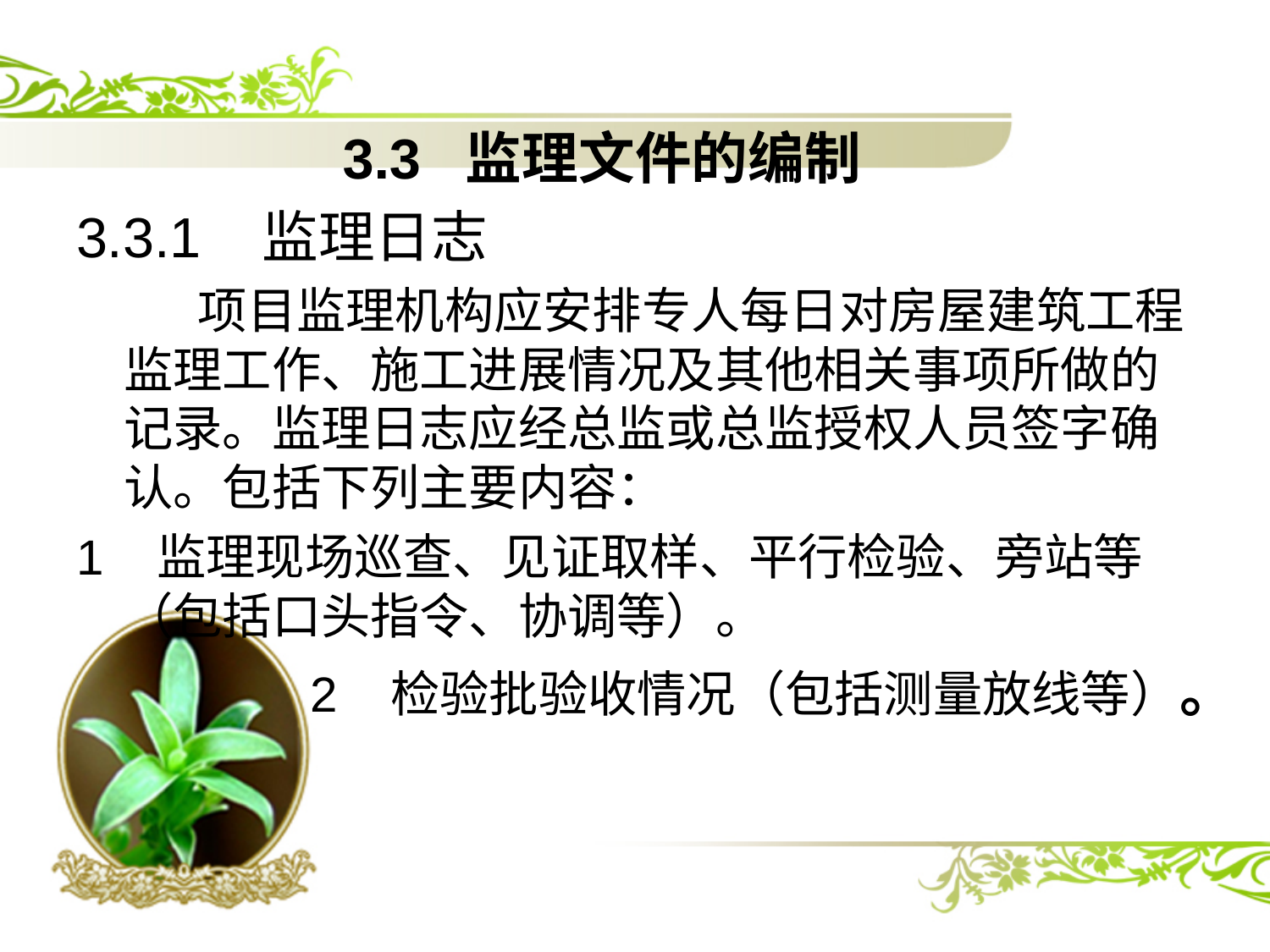

3.3  监理文件的编制
3.3.1   监理日志
          项目监理机构应安排专人每日对房屋建筑工程监理工作、施工进展情况及其他相关事项所做的记录。监理日志应经总监或总监授权人员签字确认。包括下列主要内容：
1   监理现场巡查、见证取样、平行检验、旁站等（包括口头指令、协调等）。
                 2   检验批验收情况（包括测量放线等）。